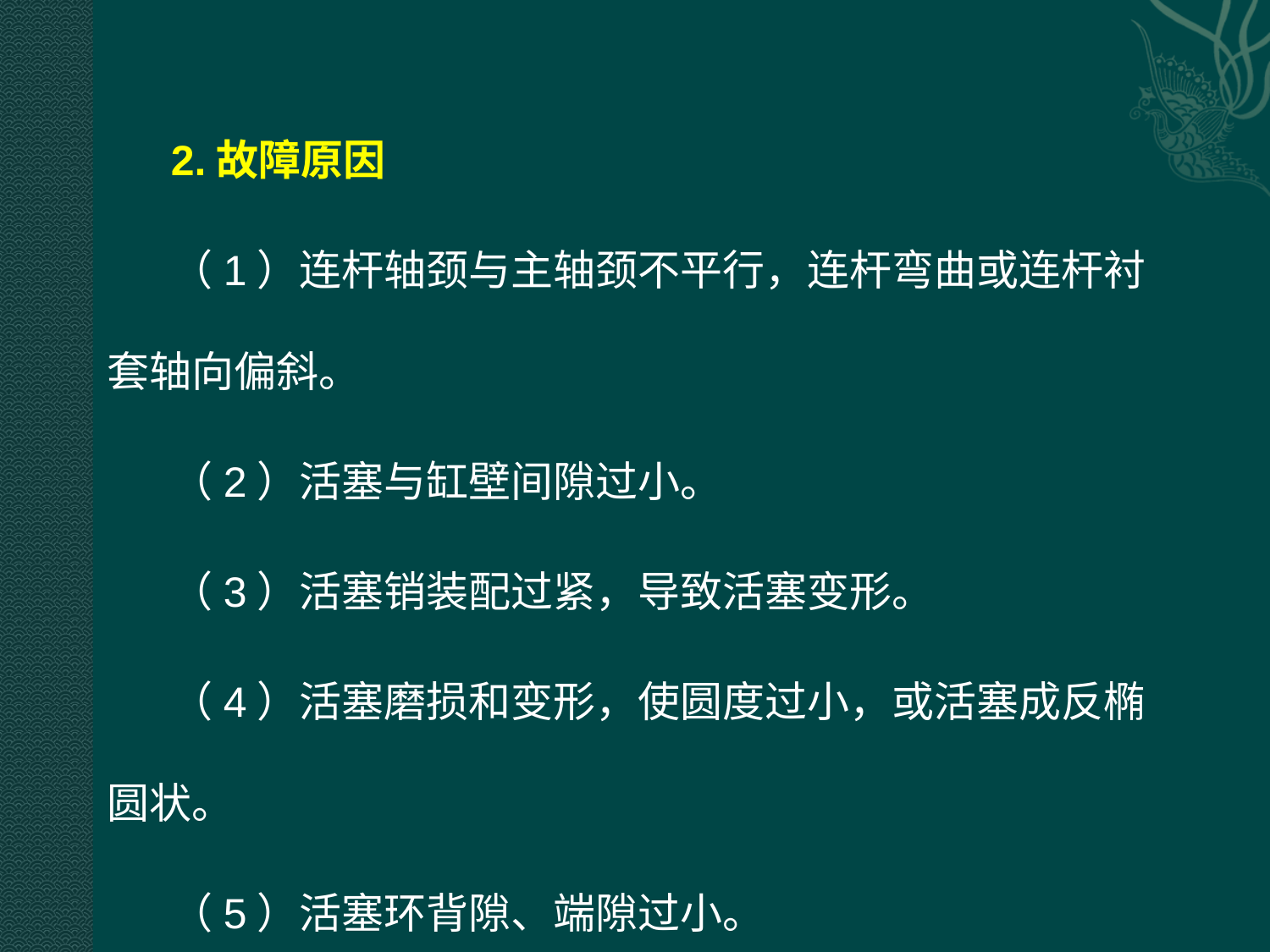

2.故障原因
（1）连杆轴颈与主轴颈不平行，连杆弯曲或连杆衬套轴向偏斜。
（2）活塞与缸壁间隙过小。
（3）活塞销装配过紧，导致活塞变形。
（4）活塞磨损和变形，使圆度过小，或活塞成反椭圆状。
（5）活塞环背隙、端隙过小。